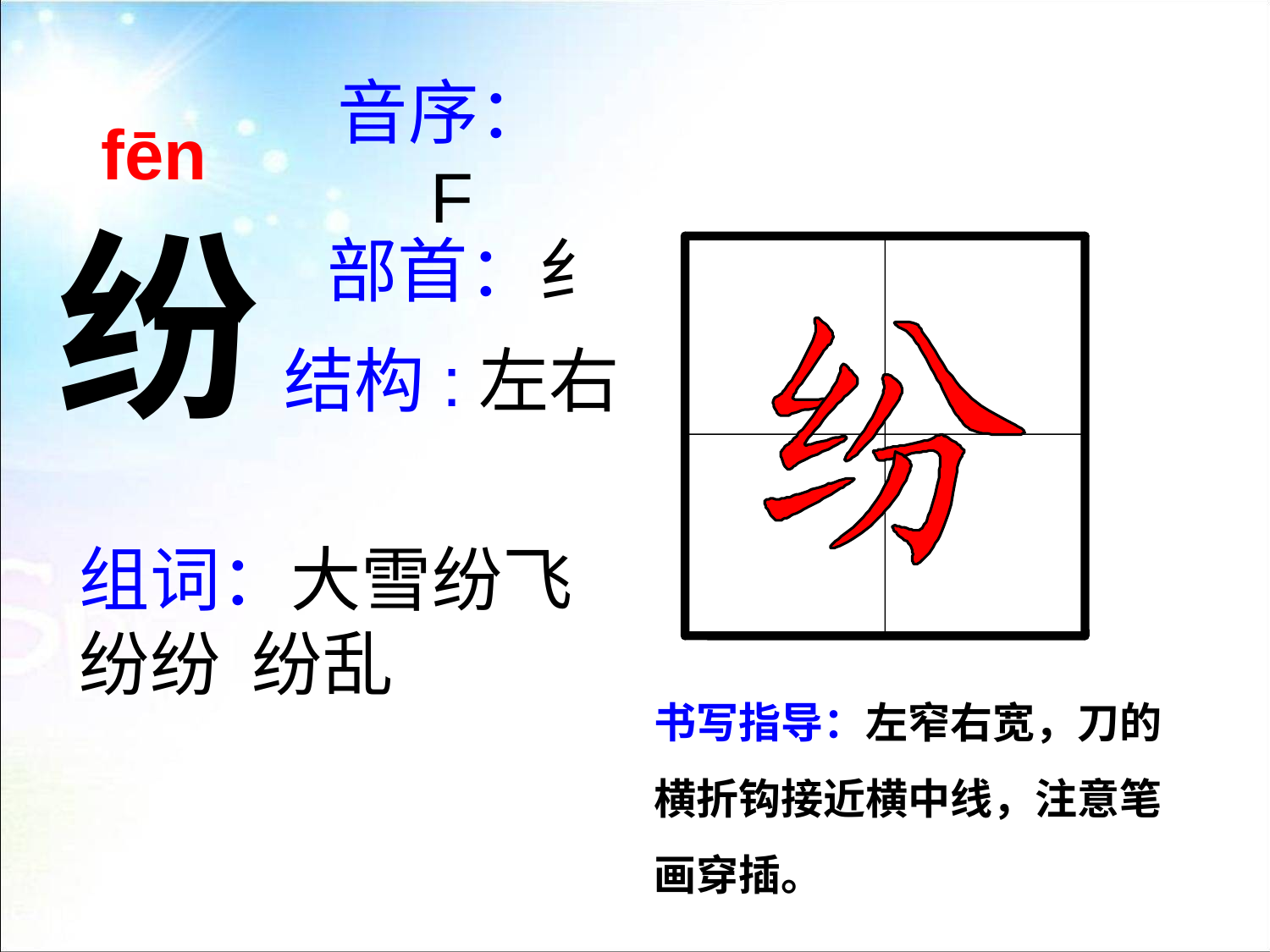

fēn
音序：F
纷
部首：纟

结构:左右

组词：大雪纷飞 纷纷  纷乱
书写指导：左窄右宽，刀的横折钩接近横中线，注意笔画穿插。